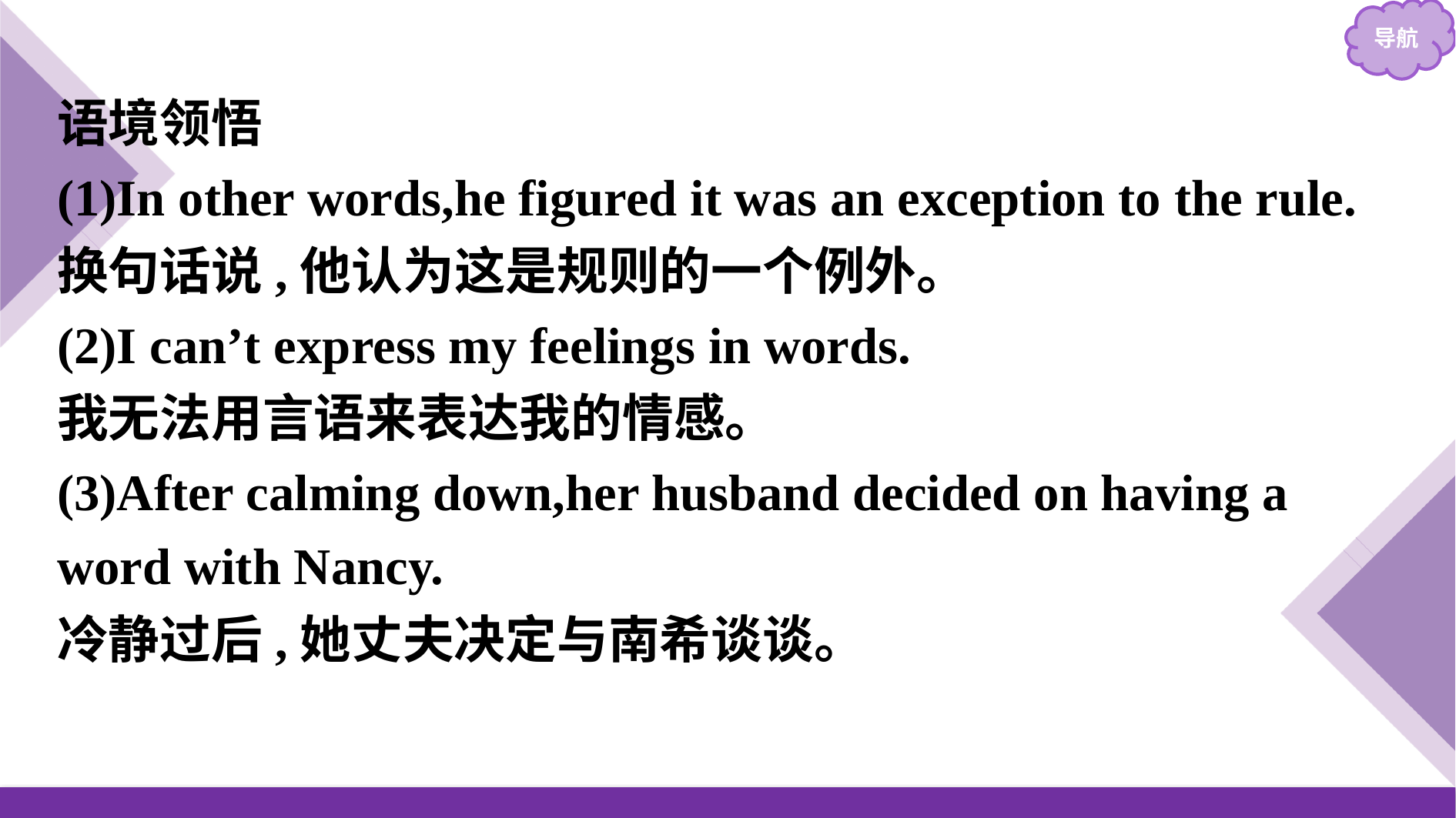

语境领悟
(1)In other words,he figured it was an exception to the rule.
换句话说,他认为这是规则的一个例外。
(2)I can’t express my feelings in words.
我无法用言语来表达我的情感。
(3)After calming down,her husband decided on having a word with Nancy.
冷静过后,她丈夫决定与南希谈谈。